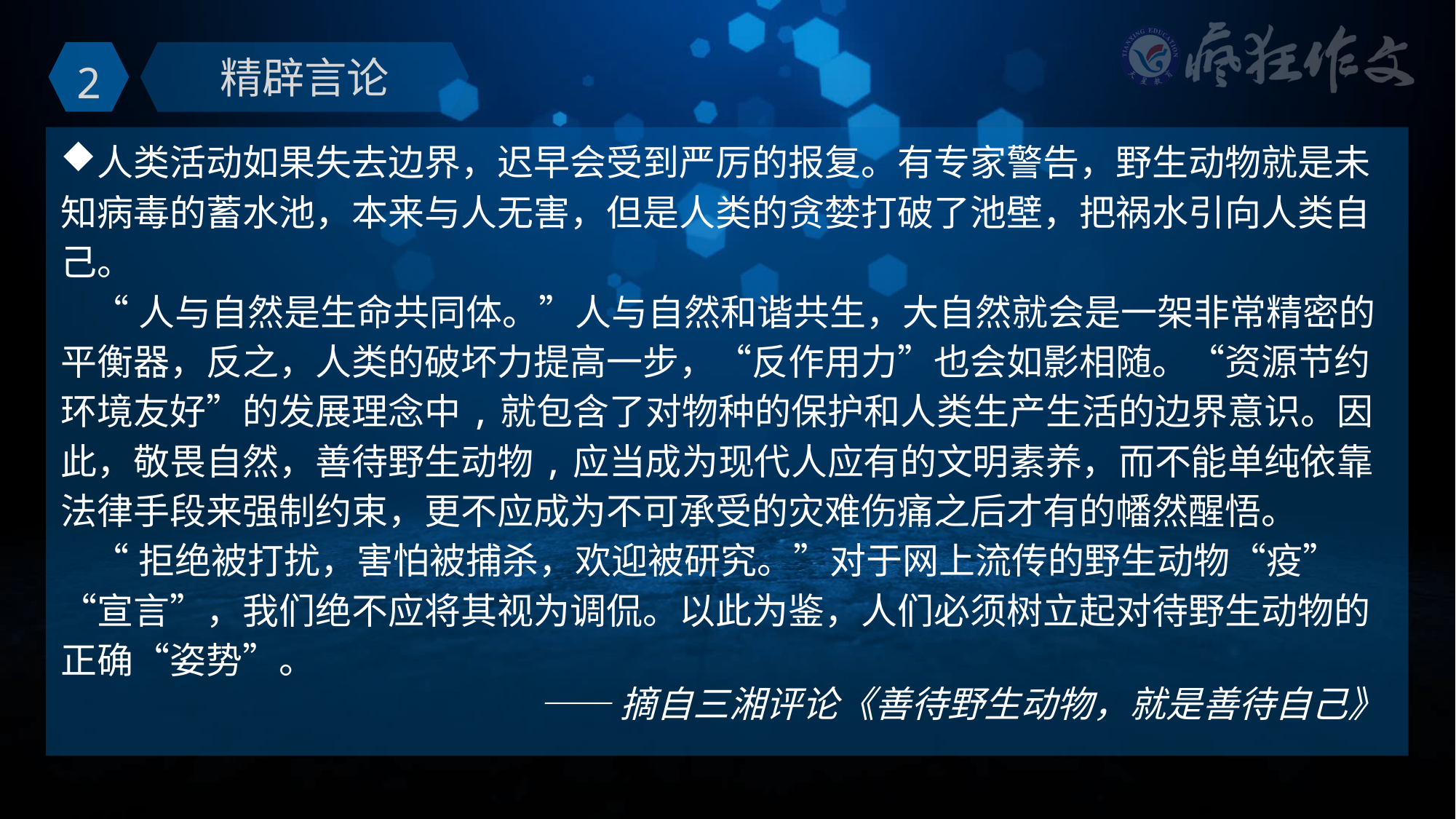

2
精辟言论

人类活动如果失去边界，迟早会受到严厉的报复。有专家警告，野生动物就是未知病毒的蓄水池，本来与人无害，但是人类的贪婪打破了池壁，把祸水引向人类自己。
    “人与自然是生命共同体。”人与自然和谐共生，大自然就会是一架非常精密的平衡器，反之，人类的破坏力提高一步，“反作用力”也会如影相随。“资源节约环境友好”的发展理念中,就包含了对物种的保护和人类生产生活的边界意识。因此，敬畏自然，善待野生动物,应当成为现代人应有的文明素养，而不能单纯依靠法律手段来强制约束，更不应成为不可承受的灾难伤痛之后才有的幡然醒悟。
    “拒绝被打扰，害怕被捕杀，欢迎被研究。”对于网上流传的野生动物“疫”“宣言”，我们绝不应将其视为调侃。以此为鉴，人们必须树立起对待野生动物的正确“姿势”。
——摘自三湘评论《善待野生动物，就是善待自己》